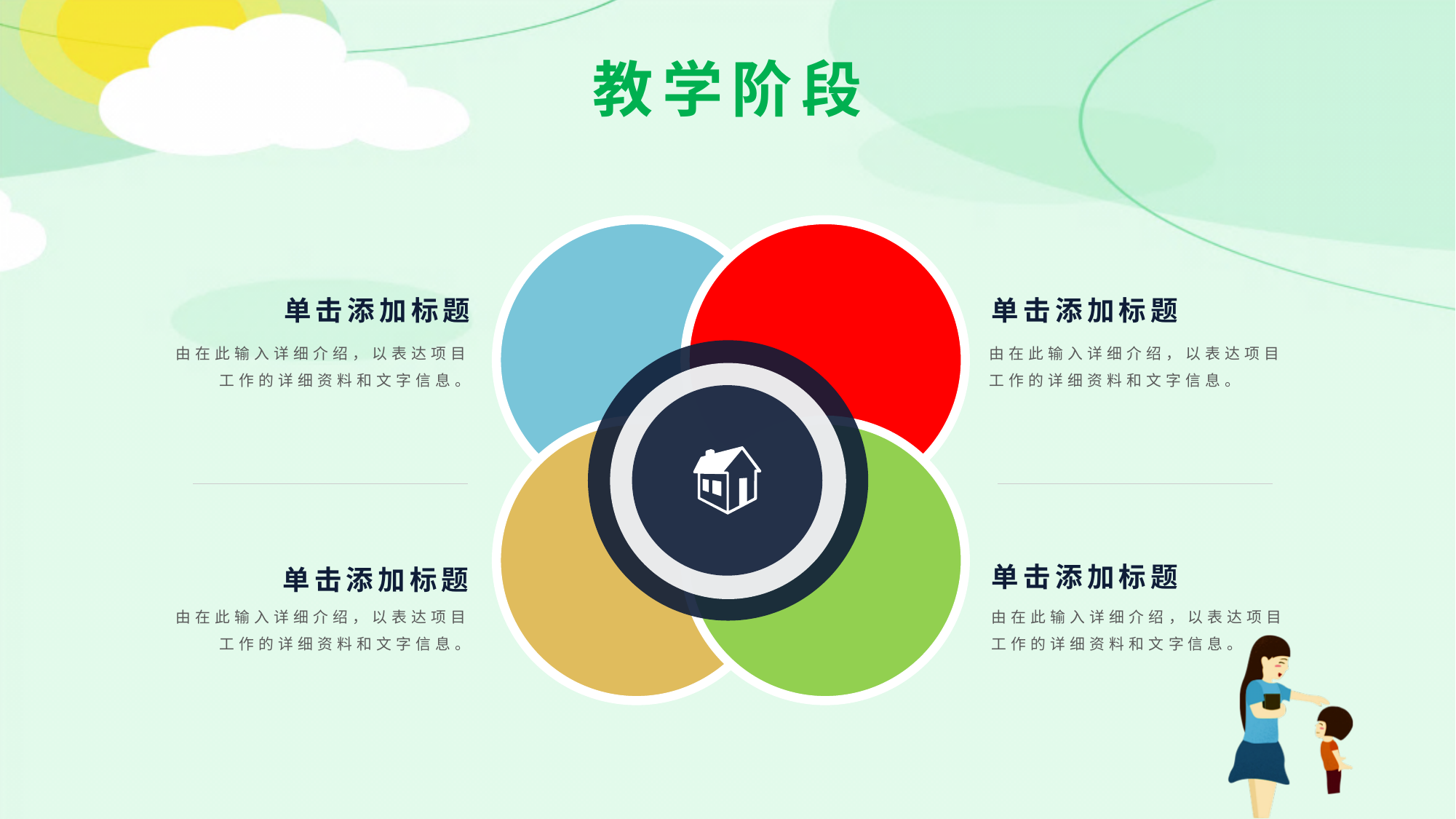

教学阶段

单击添加标题
由在此输入详细介绍，以表达项目工作的详细资料和文字信息。
单击添加标题
由在此输入详细介绍，以表达项目工作的详细资料和文字信息。
单击添加标题
由在此输入详细介绍，以表达项目工作的详细资料和文字信息。
单击添加标题
由在此输入详细介绍，以表达项目工作的详细资料和文字信息。